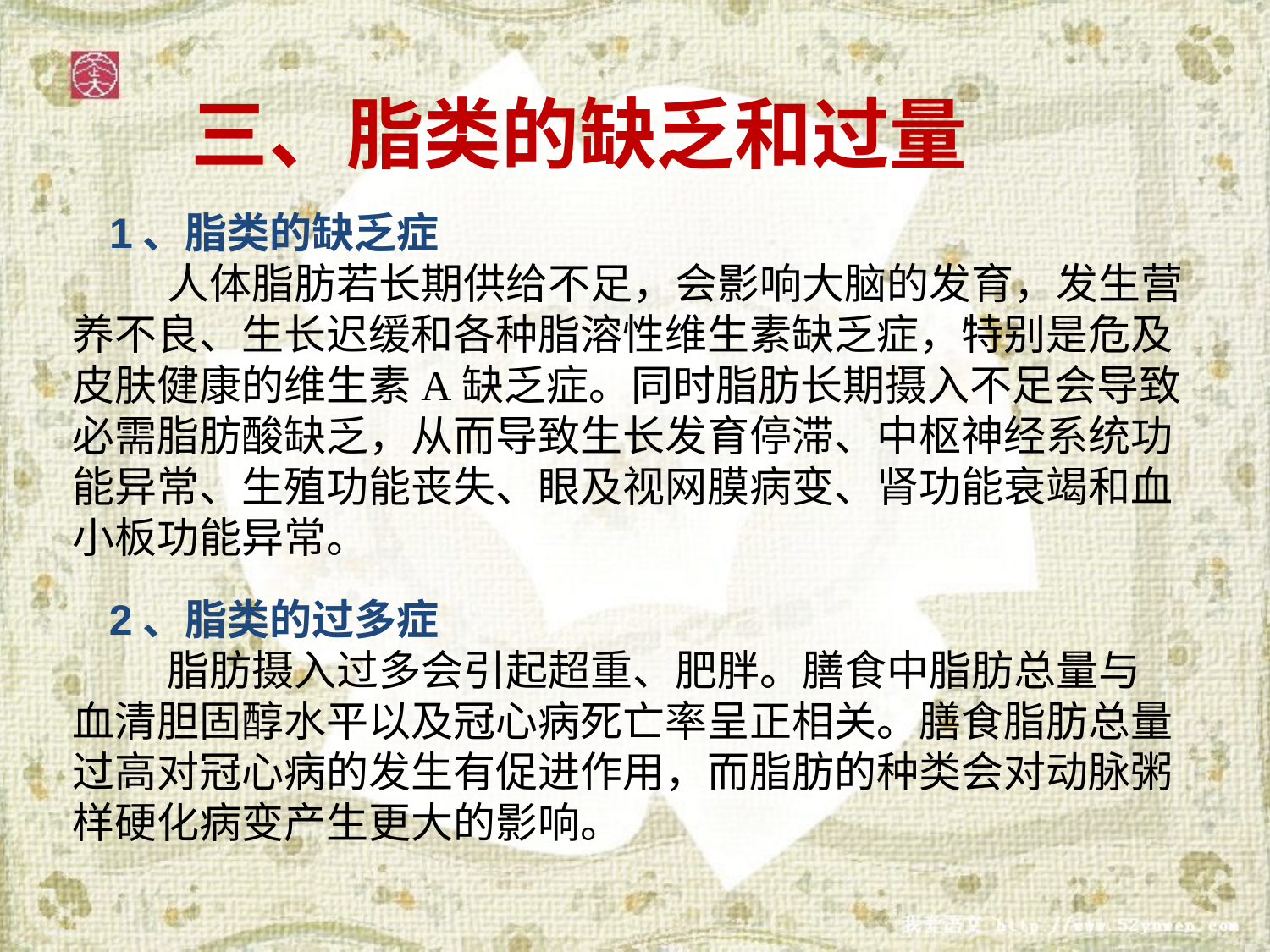

三、脂类的缺乏和过量
1、脂类的缺乏症
     人体脂肪若长期供给不足，会影响大脑的发育，发生营养不良、生长迟缓和各种脂溶性维生素缺乏症，特别是危及皮肤健康的维生素A缺乏症。同时脂肪长期摄入不足会导致必需脂肪酸缺乏，从而导致生长发育停滞、中枢神经系统功能异常、生殖功能丧失、眼及视网膜病变、肾功能衰竭和血小板功能异常。
2、脂类的过多症
     脂肪摄入过多会引起超重、肥胖。膳食中脂肪总量与血清胆固醇水平以及冠心病死亡率呈正相关。膳食脂肪总量过高对冠心病的发生有促进作用，而脂肪的种类会对动脉粥样硬化病变产生更大的影响。